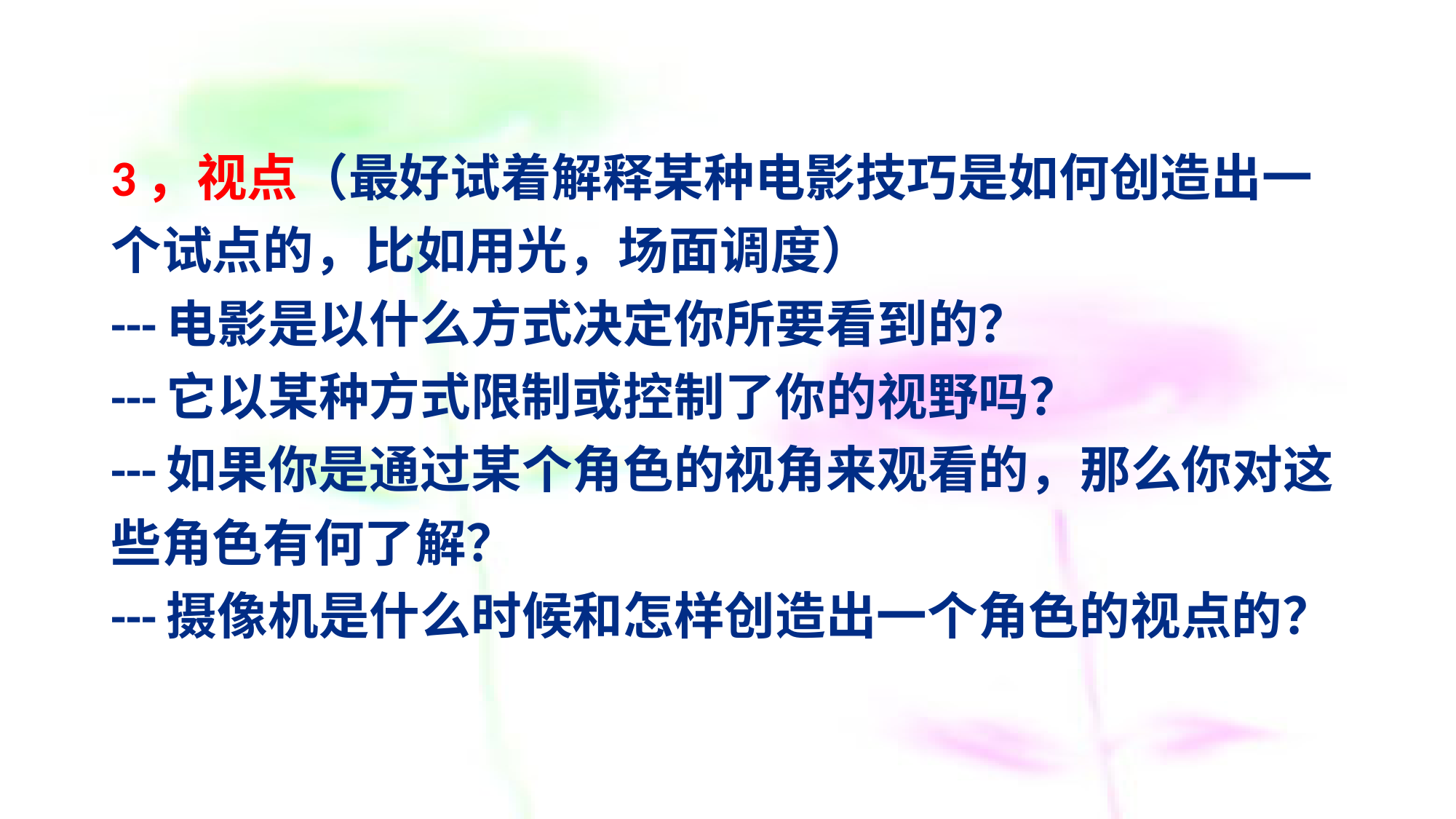

# 3，视点（最好试着解释某种电影技巧是如何创造出一个试点的，比如用光，场面调度） ---电影是以什么方式决定你所要看到的？ ---它以某种方式限制或控制了你的视野吗？ ---如果你是通过某个角色的视角来观看的，那么你对这些角色有何了解？ ---摄像机是什么时候和怎样创造出一个角色的视点的？